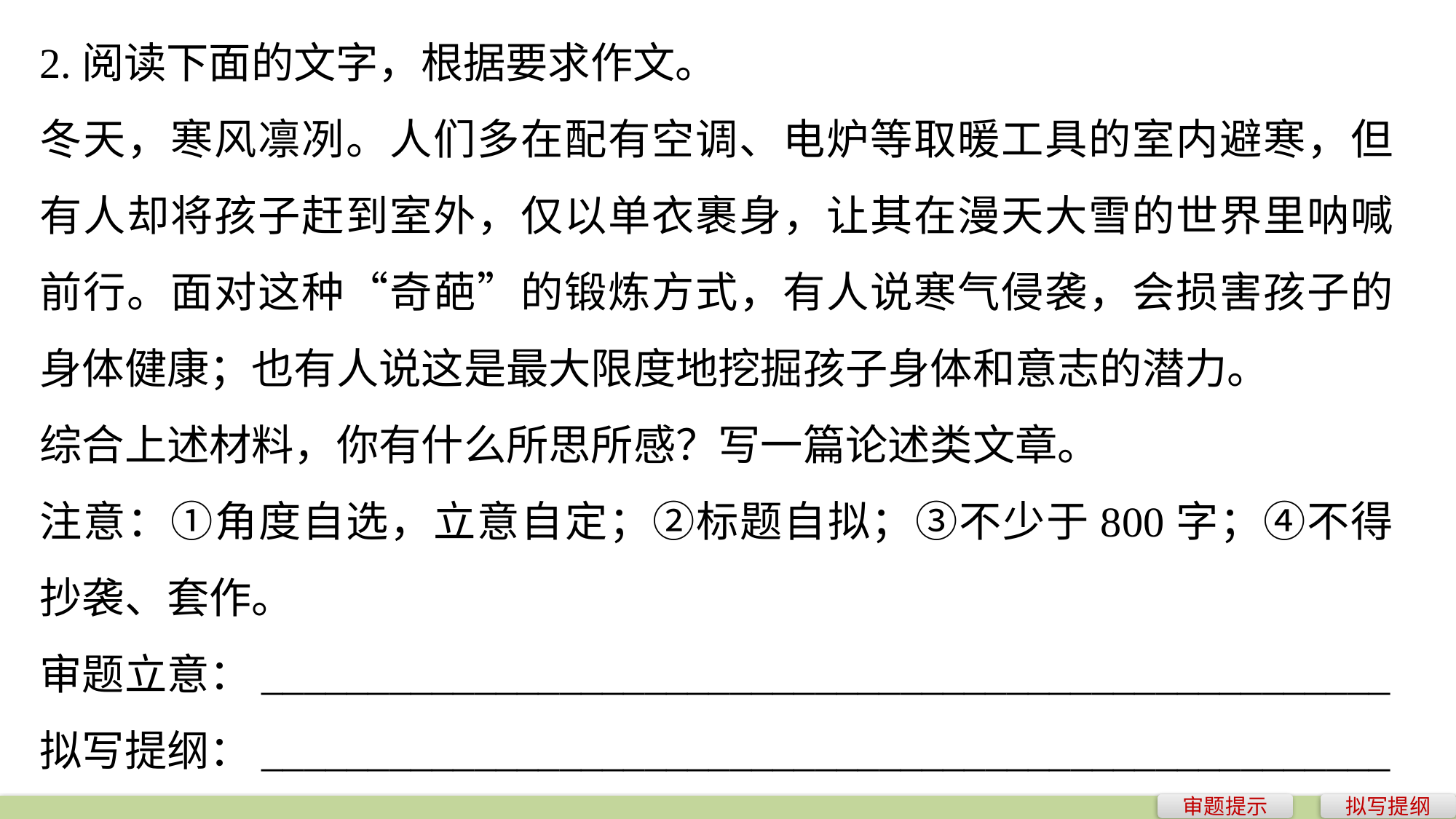

2.阅读下面的文字，根据要求作文。
冬天，寒风凛冽。人们多在配有空调、电炉等取暖工具的室内避寒，但有人却将孩子赶到室外，仅以单衣裹身，让其在漫天大雪的世界里呐喊前行。面对这种“奇葩”的锻炼方式，有人说寒气侵袭，会损害孩子的身体健康；也有人说这是最大限度地挖掘孩子身体和意志的潜力。
综合上述材料，你有什么所思所感？写一篇论述类文章。
注意：①角度自选，立意自定；②标题自拟；③不少于800字；④不得抄袭、套作。
审题立意：_____________________________________________________
拟写提纲：_____________________________________________________
审题提示
拟写提纲